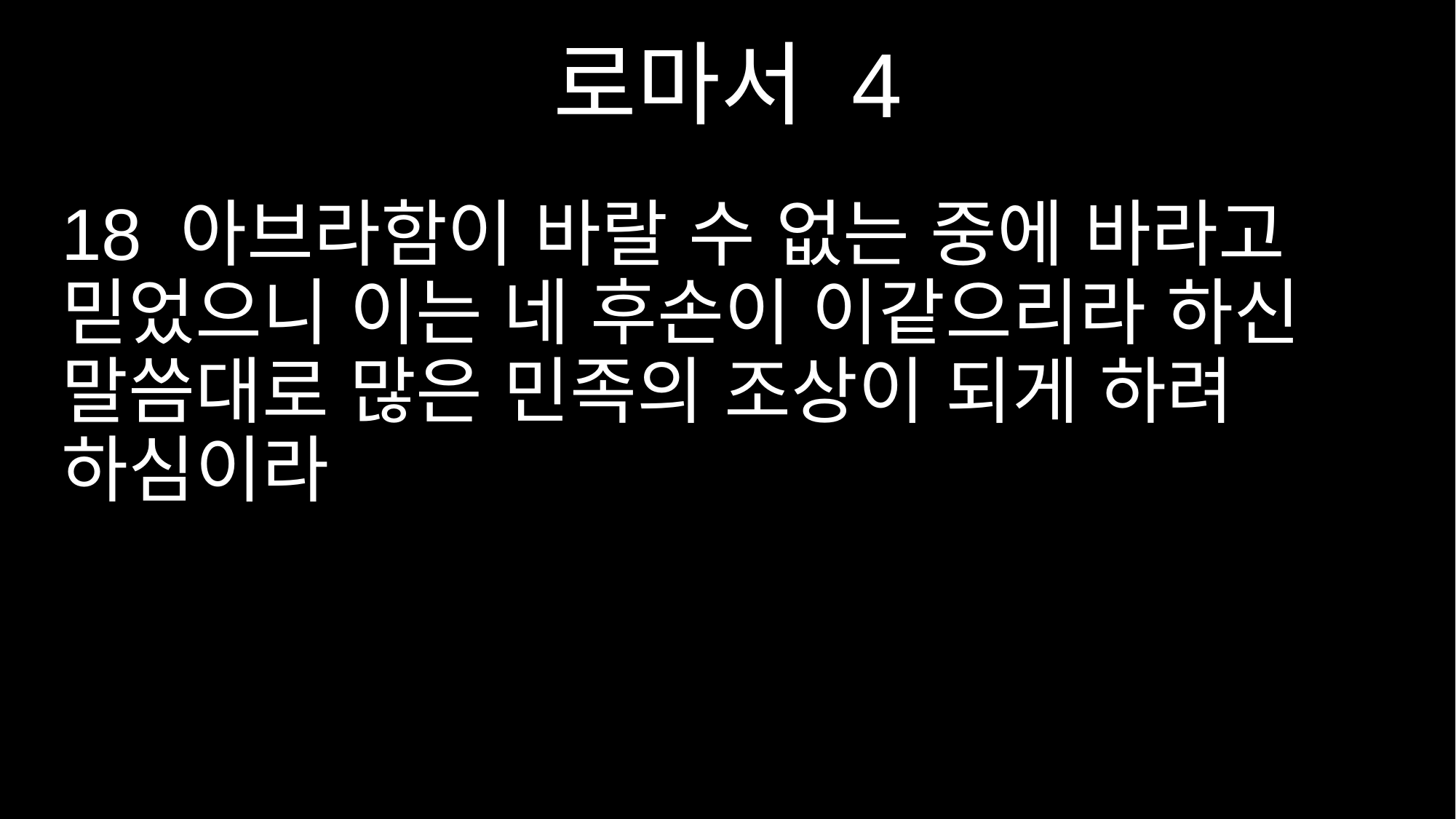

로마서 4
18 아브라함이 바랄 수 없는 중에 바라고 믿었으니 이는 네 후손이 이같으리라 하신 말씀대로 많은 민족의 조상이 되게 하려 하심이라